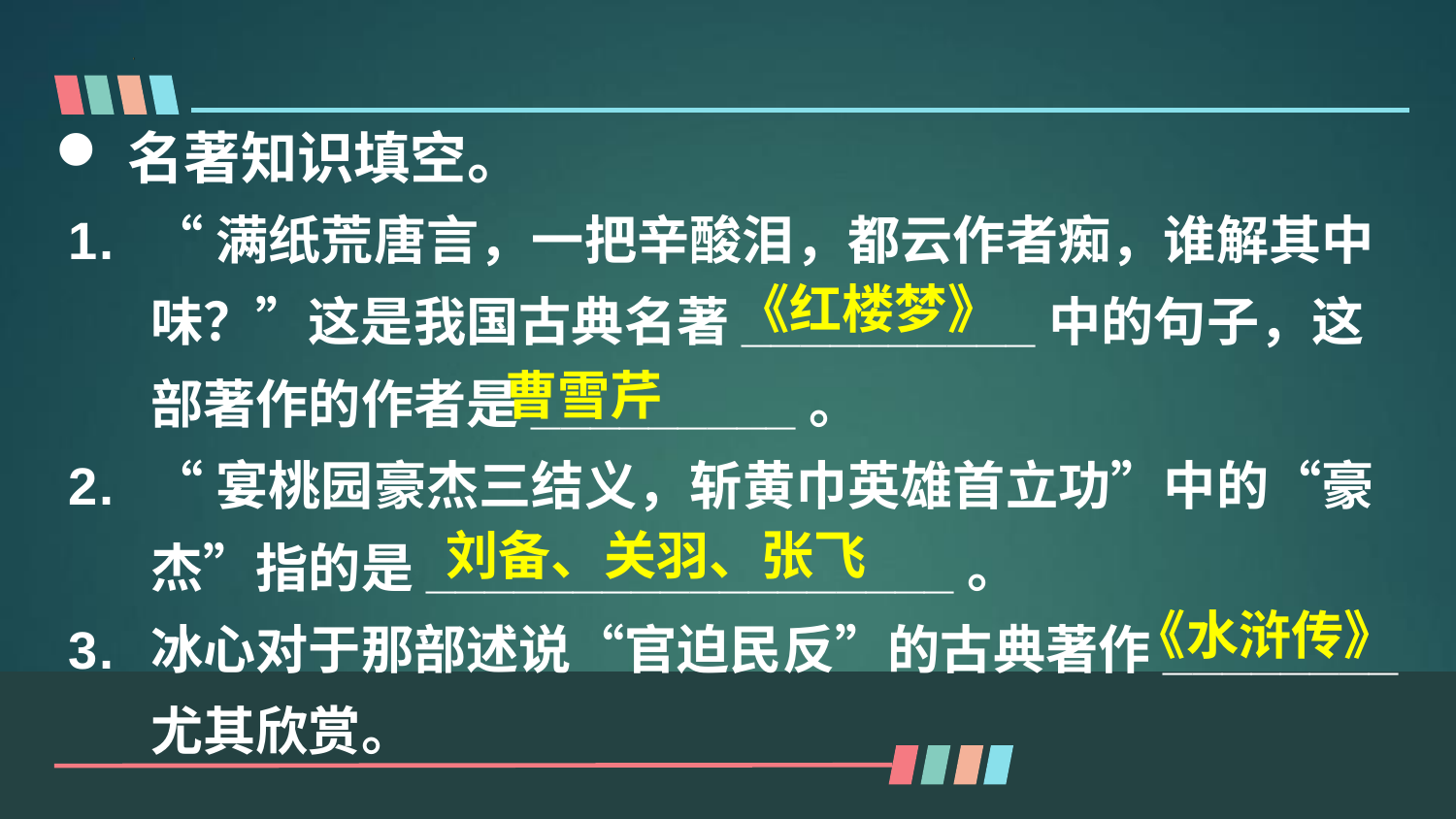

名著知识填空。
“满纸荒唐言，一把辛酸泪，都云作者痴，谁解其中味？”这是我国古典名著__________中的句子，这部著作的作者是_________。
“宴桃园豪杰三结义，斩黄巾英雄首立功”中的“豪杰”指的是__________________。
冰心对于那部述说“官迫民反”的古典著作________尤其欣赏。
《红楼梦》
曹雪芹
刘备、关羽、张飞
《水浒传》